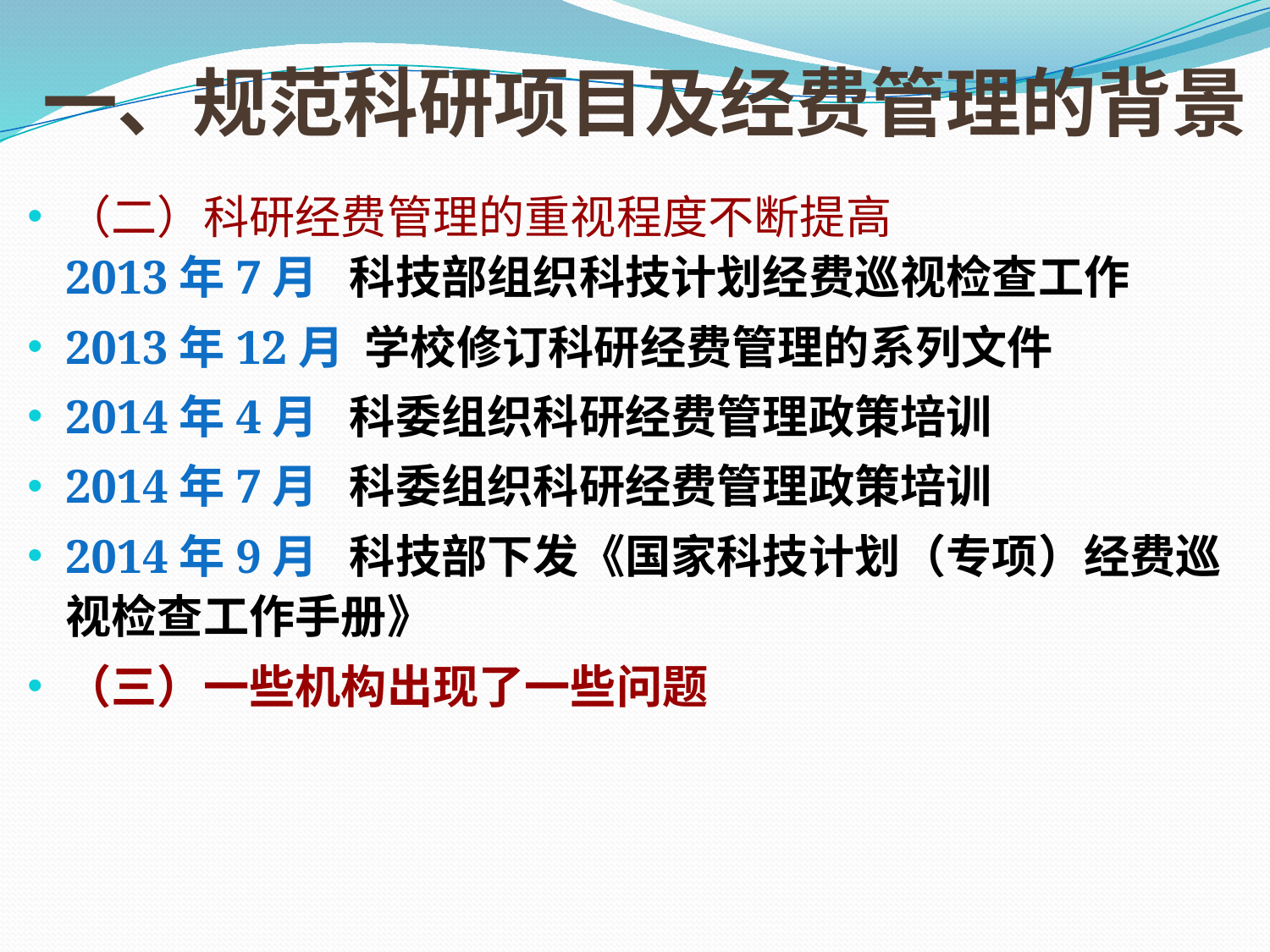

# 一、规范科研项目及经费管理的背景
（二）科研经费管理的重视程度不断提高
2013年7月   科技部组织科技计划经费巡视检查工作
2013年12月  学校修订科研经费管理的系列文件
2014年4月   科委组织科研经费管理政策培训
2014年7月   科委组织科研经费管理政策培训
2014年9月   科技部下发《国家科技计划（专项）经费巡视检查工作手册》
（三）一些机构出现了一些问题